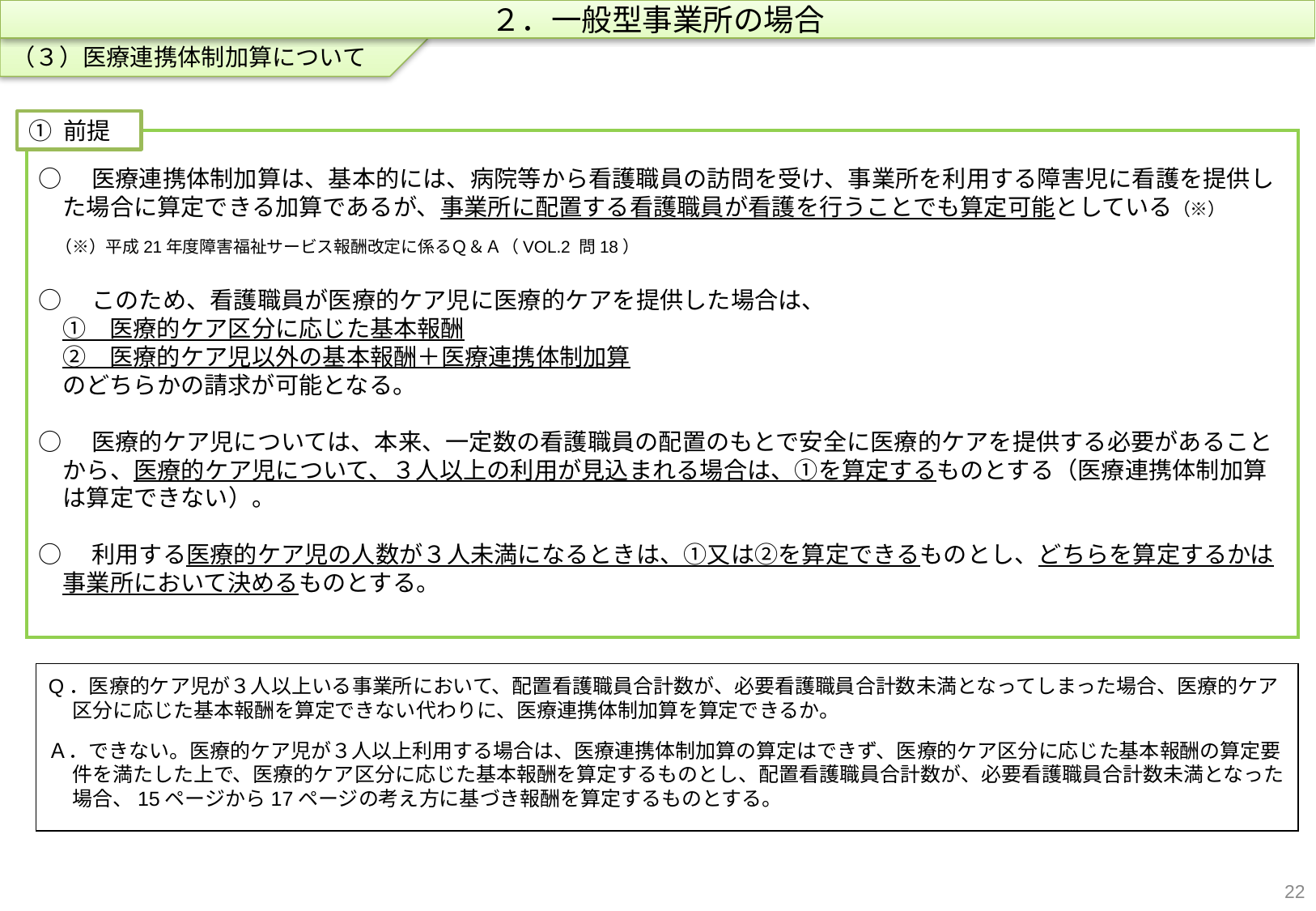

（３）医療連携体制加算について
２．一般型事業所の場合
① 前提
○　医療連携体制加算は、基本的には、病院等から看護職員の訪問を受け、事業所を利用する障害児に看護を提供した場合に算定できる加算であるが、事業所に配置する看護職員が看護を行うことでも算定可能としている（※）

　（※）平成21年度障害福祉サービス報酬改定に係るＱ＆Ａ（VOL.2 問18）

○　このため、看護職員が医療的ケア児に医療的ケアを提供した場合は、
　①　医療的ケア区分に応じた基本報酬
　②　医療的ケア児以外の基本報酬＋医療連携体制加算
　のどちらかの請求が可能となる。

○　医療的ケア児については、本来、一定数の看護職員の配置のもとで安全に医療的ケアを提供する必要があることから、医療的ケア児について、３人以上の利用が見込まれる場合は、①を算定するものとする（医療連携体制加算は算定できない）。

○　利用する医療的ケア児の人数が３人未満になるときは、①又は②を算定できるものとし、どちらを算定するかは事業所において決めるものとする。

Q．医療的ケア児が３人以上いる事業所において、配置看護職員合計数が、必要看護職員合計数未満となってしまった場合、医療的ケア区分に応じた基本報酬を算定できない代わりに、医療連携体制加算を算定できるか。

Ａ．できない。医療的ケア児が３人以上利用する場合は、医療連携体制加算の算定はできず、医療的ケア区分に応じた基本報酬の算定要件を満たした上で、医療的ケア区分に応じた基本報酬を算定するものとし、配置看護職員合計数が、必要看護職員合計数未満となった場合、15ページから17ページの考え方に基づき報酬を算定するものとする。
22